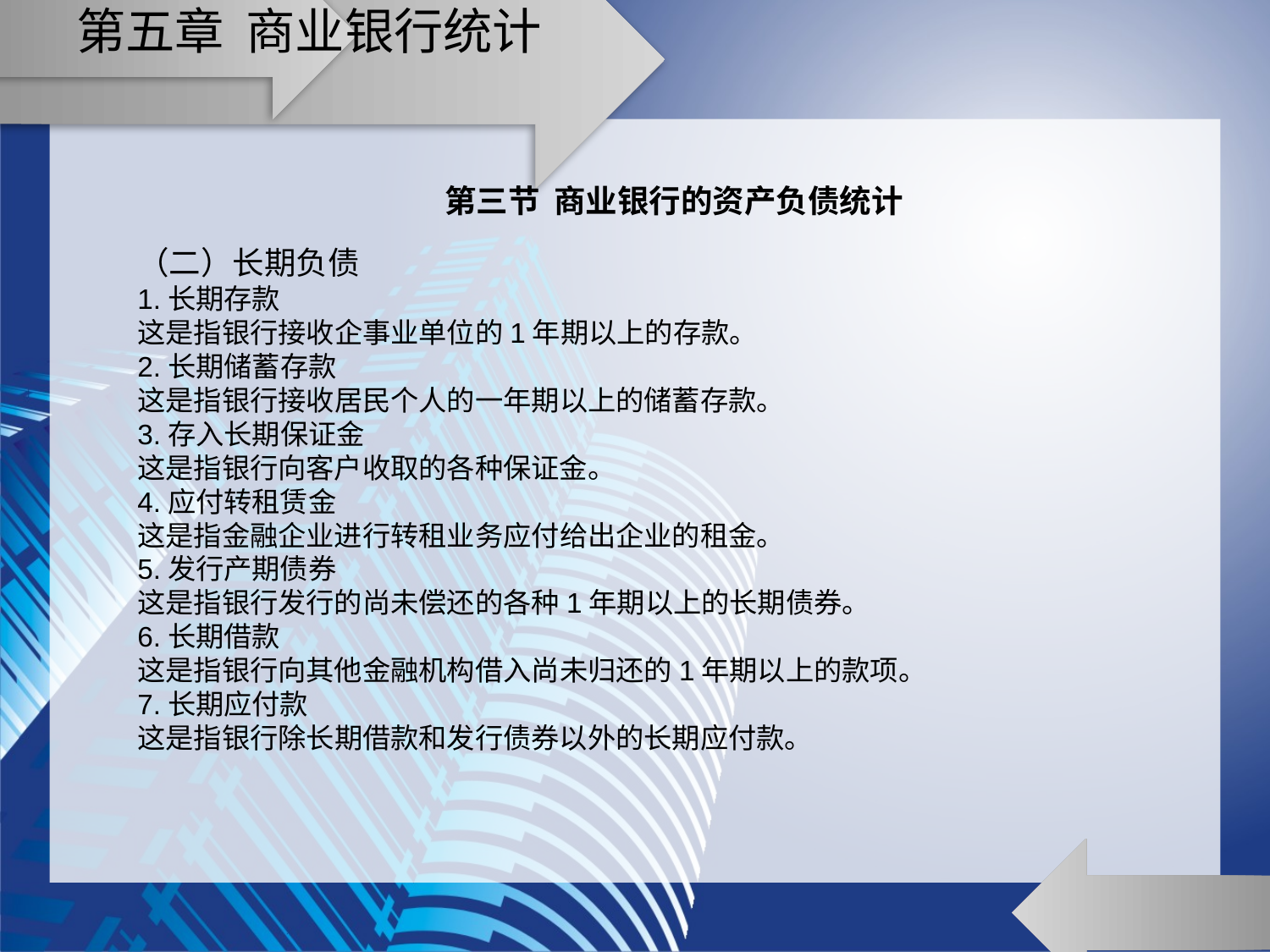

# 第五章  商业银行统计
第三节  商业银行的资产负债统计
（二）长期负债
1.长期存款
这是指银行接收企事业单位的1年期以上的存款。
2.长期储蓄存款
这是指银行接收居民个人的一年期以上的储蓄存款。
3.存入长期保证金
这是指银行向客户收取的各种保证金。
4.应付转租赁金
这是指金融企业进行转租业务应付给出企业的租金。
5.发行产期债券
这是指银行发行的尚未偿还的各种1年期以上的长期债券。
6.长期借款
这是指银行向其他金融机构借入尚未归还的1年期以上的款项。
7.长期应付款
这是指银行除长期借款和发行债券以外的长期应付款。